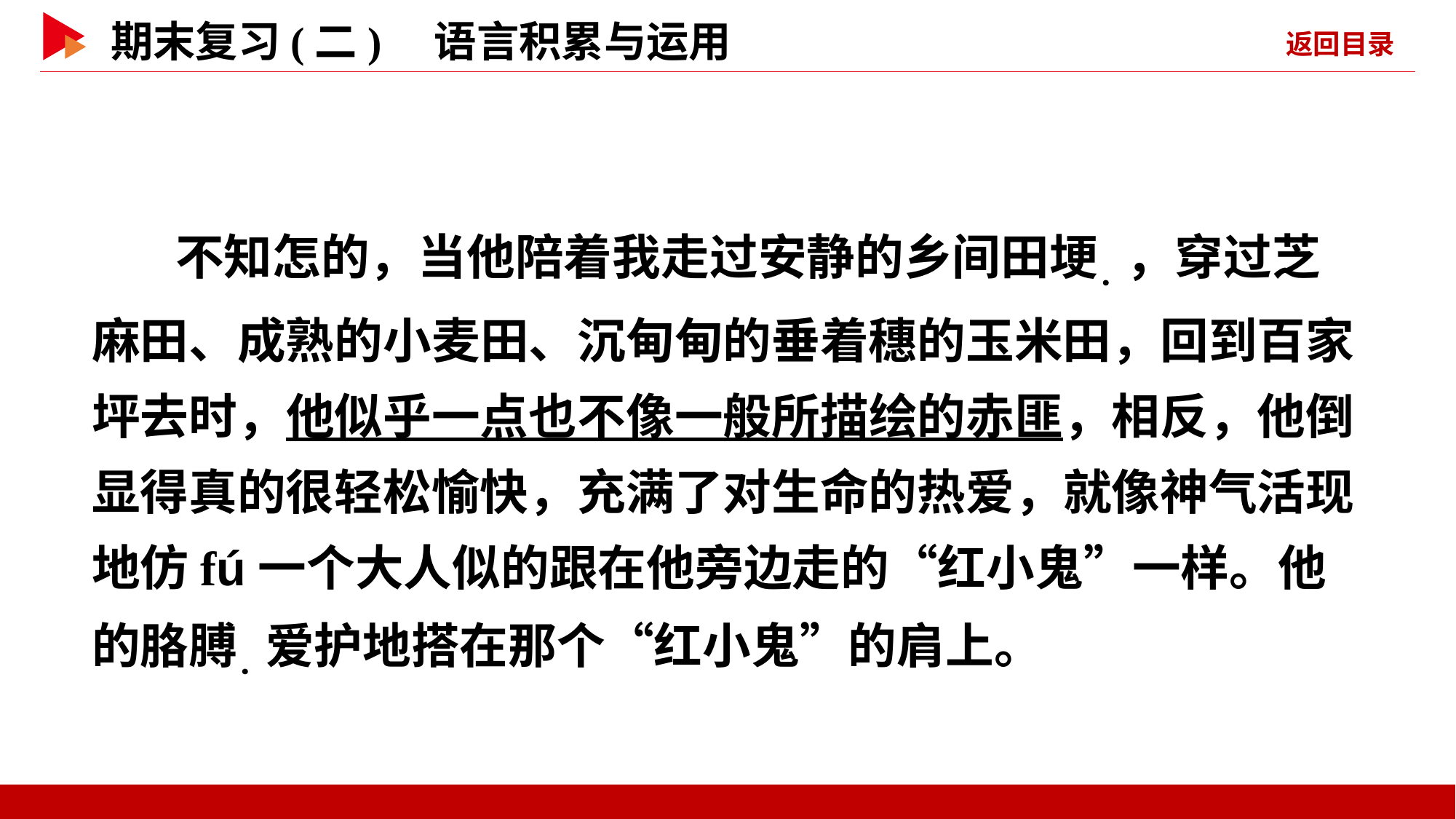

不知怎的，当他陪着我走过安静的乡间田埂．，穿过芝麻田、成熟的小麦田、沉甸甸的垂着穗的玉米田，回到百家坪去时，他似乎一点也不像一般所描绘的赤匪，相反，他倒显得真的很轻松愉快，充满了对生命的热爱，就像神气活现地仿fú一个大人似的跟在他旁边走的“红小鬼”一样。他的胳膊．爱护地搭在那个“红小鬼”的肩上。